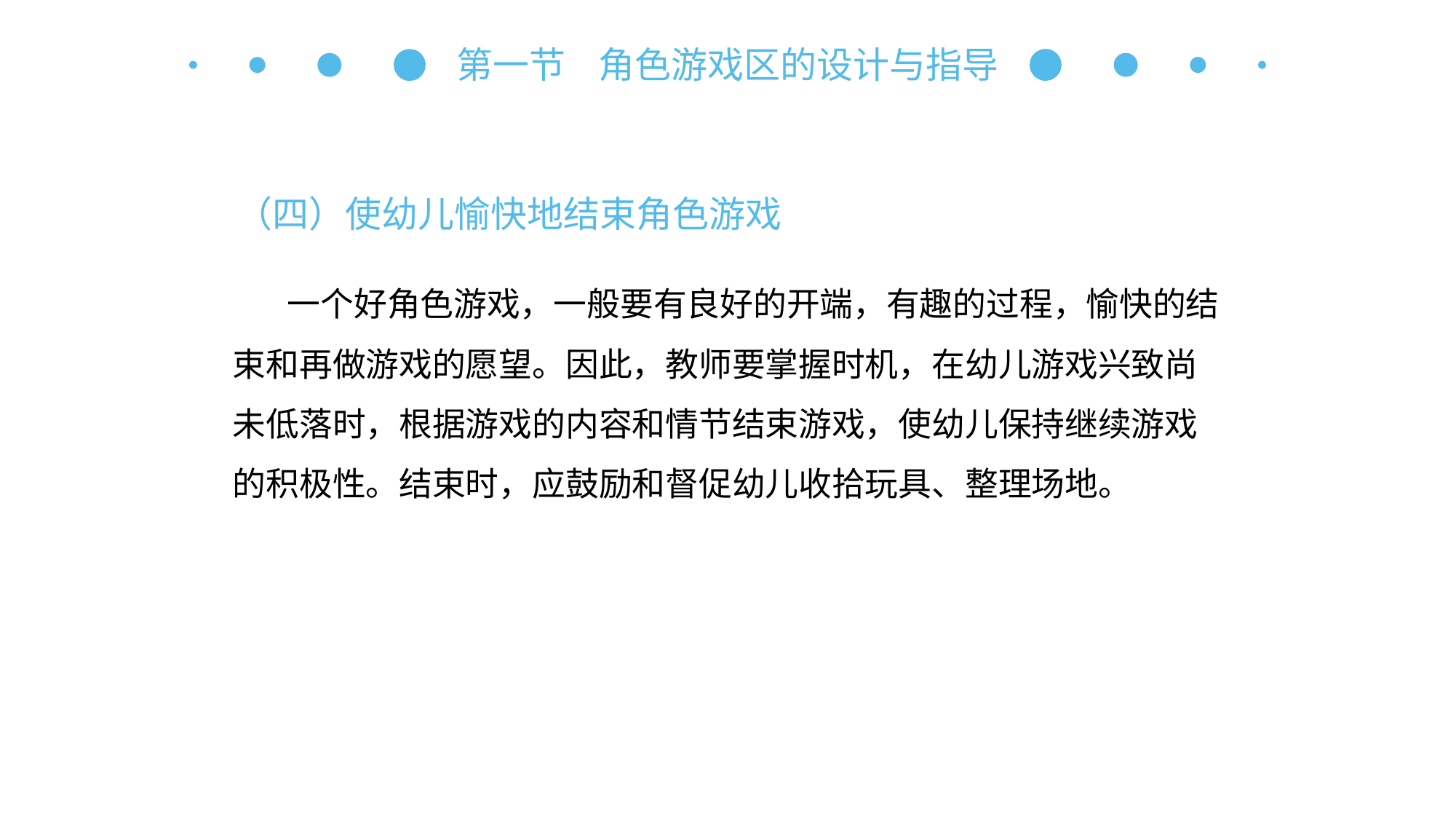

第一节    角色游戏区的设计与指导

（四）使幼儿愉快地结束角色游戏
一个好角色游戏，一般要有良好的开端，有趣的过程，愉快的结束和再做游戏的愿望。因此，教师要掌握时机，在幼儿游戏兴致尚未低落时，根据游戏的内容和情节结束游戏，使幼儿保持继续游戏的积极性。结束时，应鼓励和督促幼儿收拾玩具、整理场地。